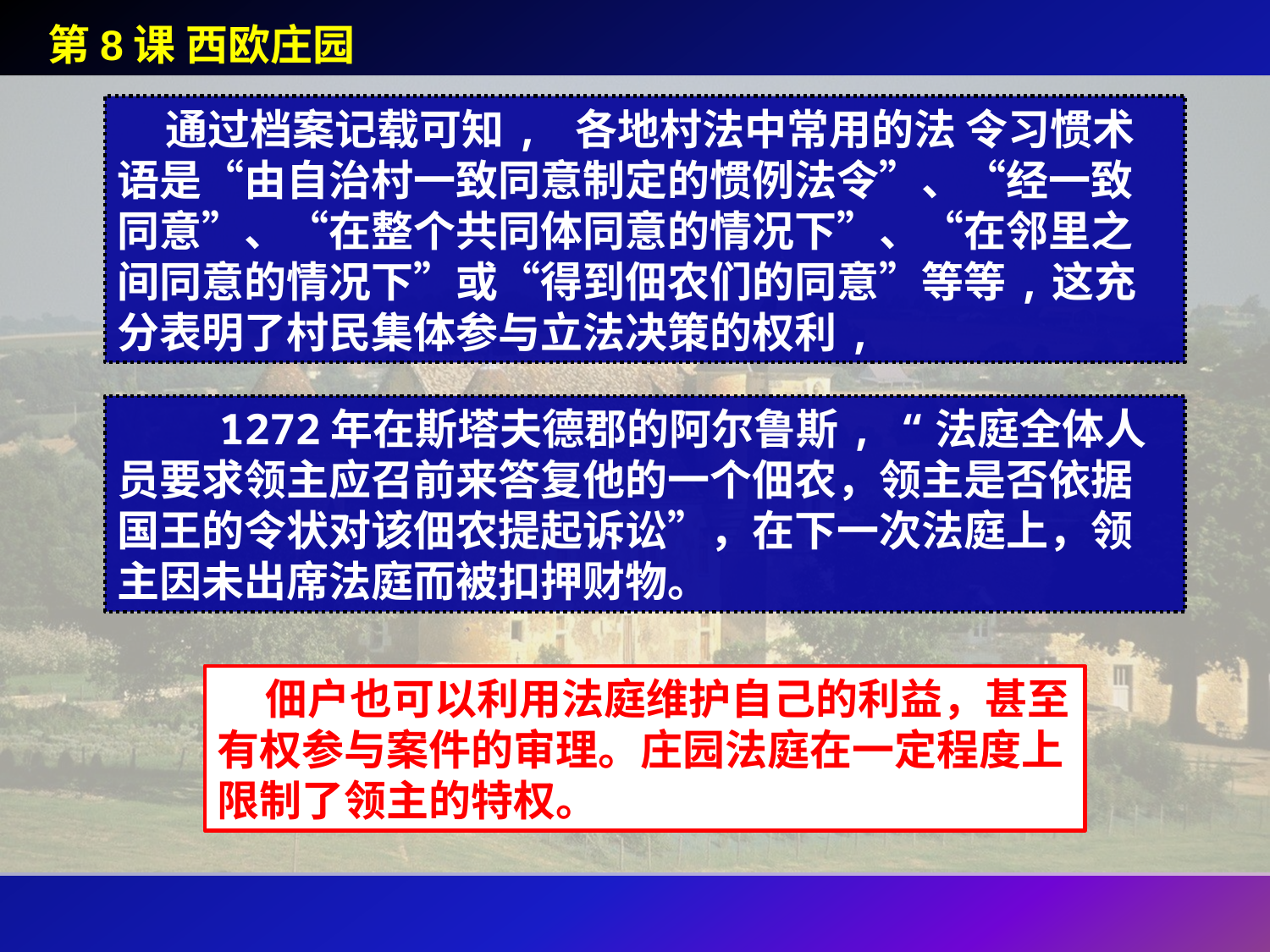

第8课 西欧庄园
    通过档案记载可知, 各地村法中常用的法 令习惯术语是“由自治村一致同意制定的惯例法令”、“经一致同意”、“在整个共同体同意的情况下”、“在邻里之间同意的情况下”或“得到佃农们的同意”等等,这充分表明了村民集体参与立法决策的权利,
    1272年在斯塔夫德郡的阿尔鲁斯, “法庭全体人员要求领主应召前来答复他的一个佃农，领主是否依据国王的令状对该佃农提起诉讼”，在下一次法庭上，领主因未出席法庭而被扣押财物。
    佃户也可以利用法庭维护自己的利益，甚至有权参与案件的审理。庄园法庭在一定程度上限制了领主的特权。